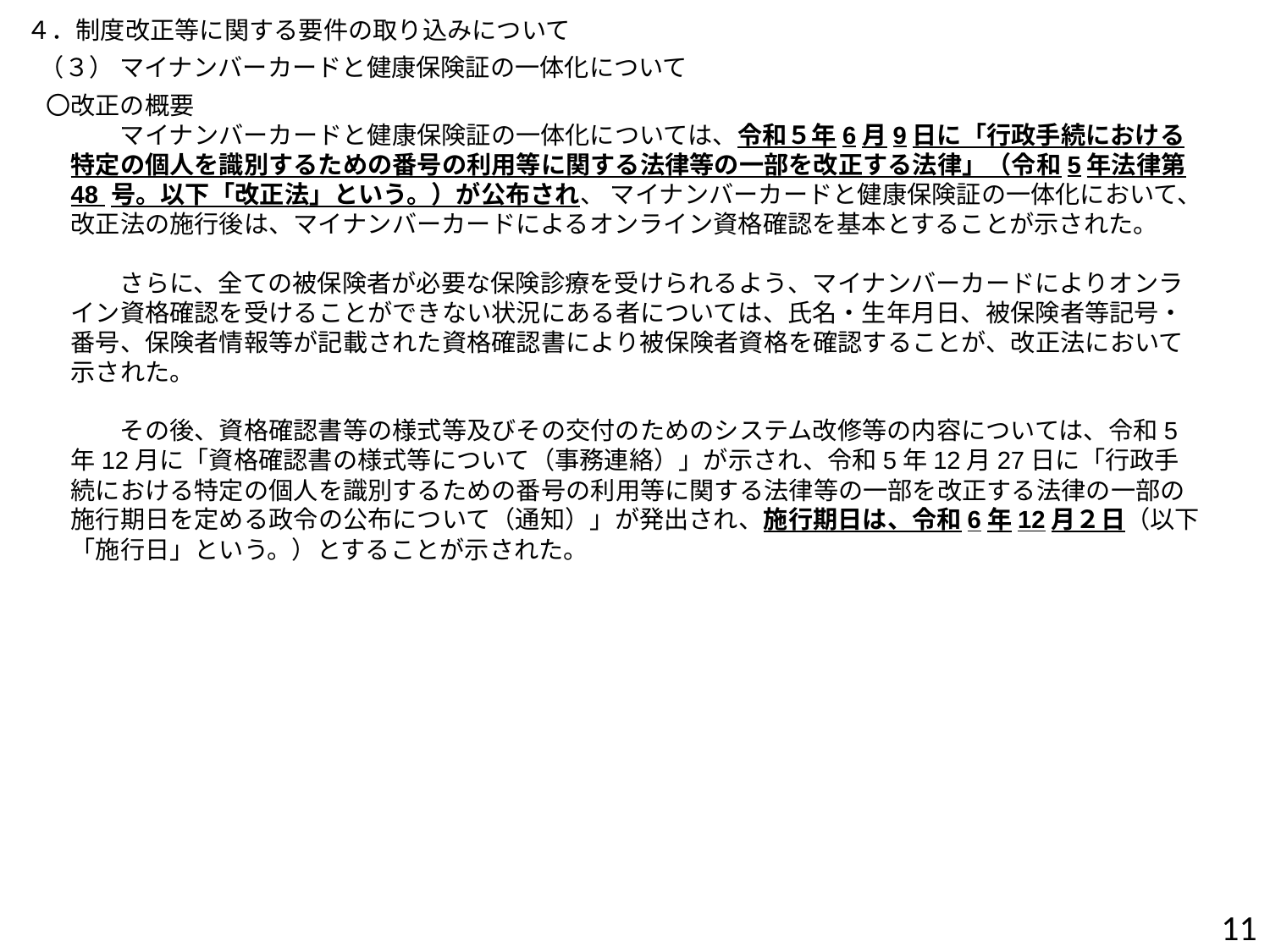

４．制度改正等に関する要件の取り込みについて
（３） マイナンバーカードと健康保険証の一体化について
〇改正の概要
　　　マイナンバーカードと健康保険証の一体化については、令和５年6月9日に「行政手続における特定の個人を識別するための番号の利用等に関する法律等の一部を改正する法律」（令和5年法律第 48 号。以下「改正法」という。）が公布され、 マイナンバーカードと健康保険証の一体化において、改正法の施行後は、マイナンバーカードによるオンライン資格確認を基本とすることが示された。

　　　さらに、全ての被保険者が必要な保険診療を受けられるよう、マイナンバーカードによりオンライン資格確認を受けることができない状況にある者については、氏名・生年月日、被保険者等記号・番号、保険者情報等が記載された資格確認書により被保険者資格を確認することが、改正法において示された。

　　　その後、資格確認書等の様式等及びその交付のためのシステム改修等の内容については、令和5年12月に「資格確認書の様式等について（事務連絡）」が示され、令和5年12月27日に「行政手続における特定の個人を識別するための番号の利用等に関する法律等の一部を改正する法律の一部の施行期日を定める政令の公布について（通知）」が発出され、施行期日は、令和6年12月２日（以下「施行日」という。）とすることが示された。

11